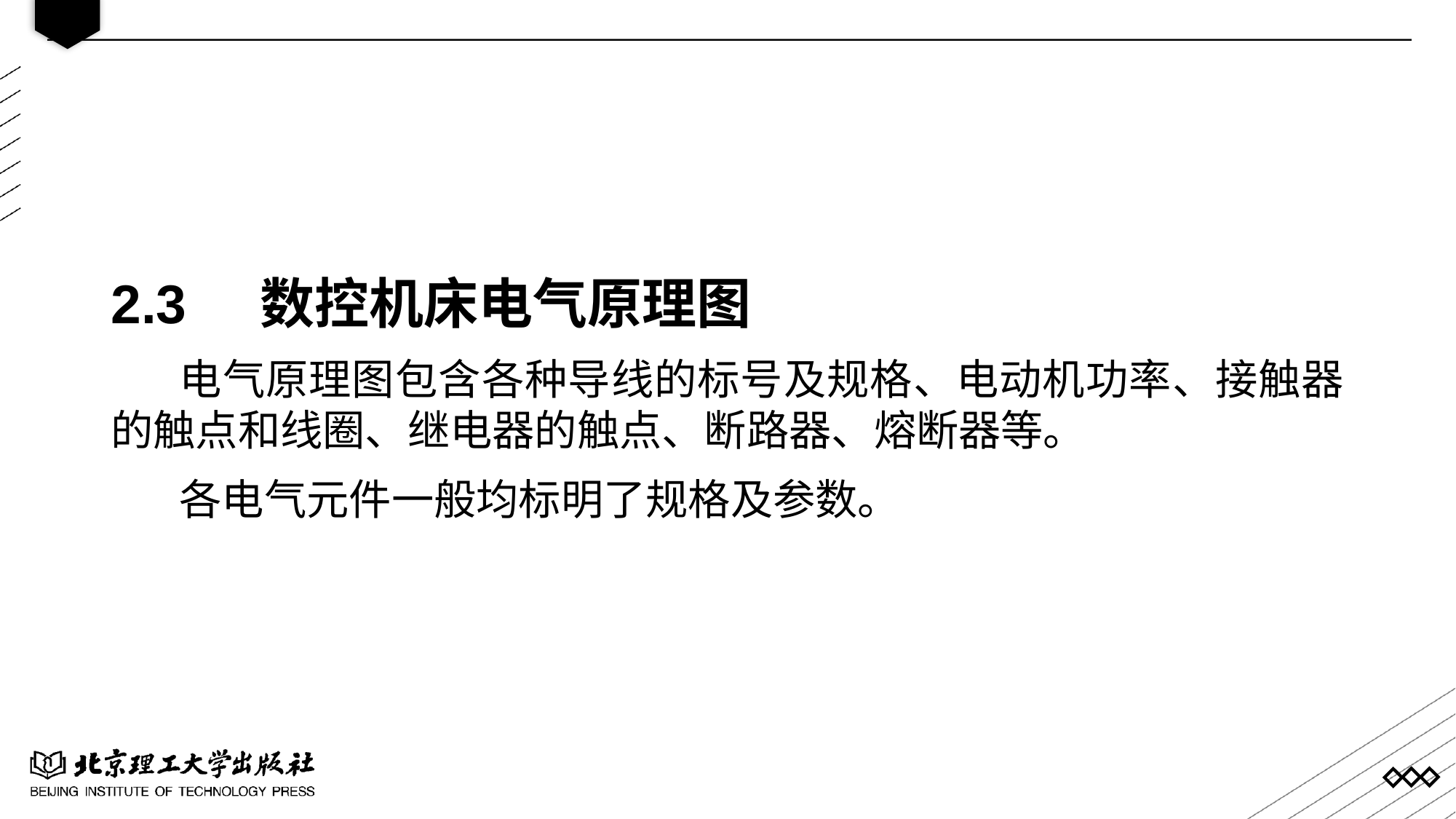

2.3    数控机床电气原理图
电气原理图包含各种导线的标号及规格、电动机功率、接触器的触点和线圈、继电器的触点、断路器、熔断器等。
各电气元件一般均标明了规格及参数。